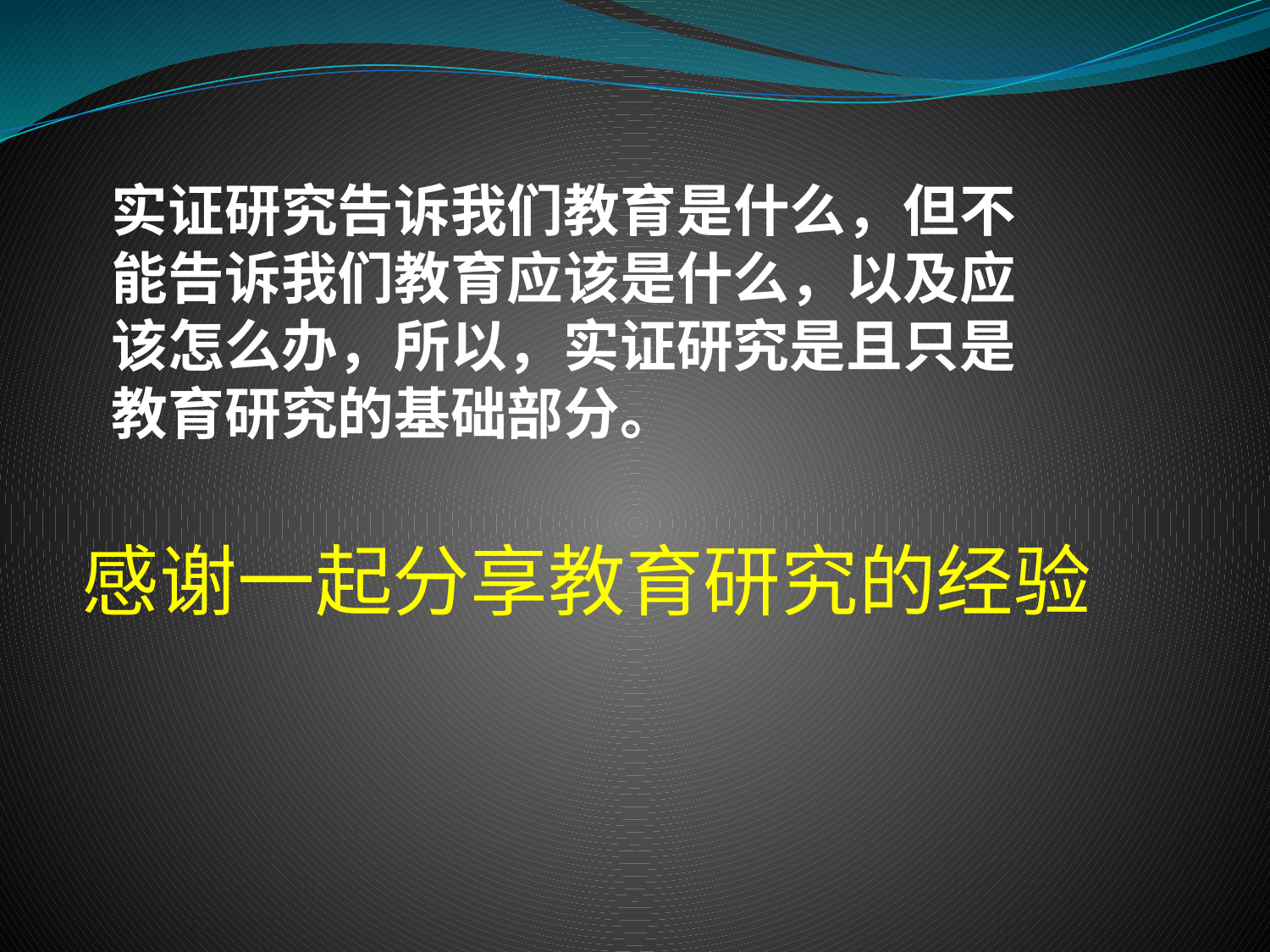

实证研究告诉我们教育是什么，但不能告诉我们教育应该是什么，以及应该怎么办，所以，实证研究是且只是教育研究的基础部分。
感谢一起分享教育研究的经验